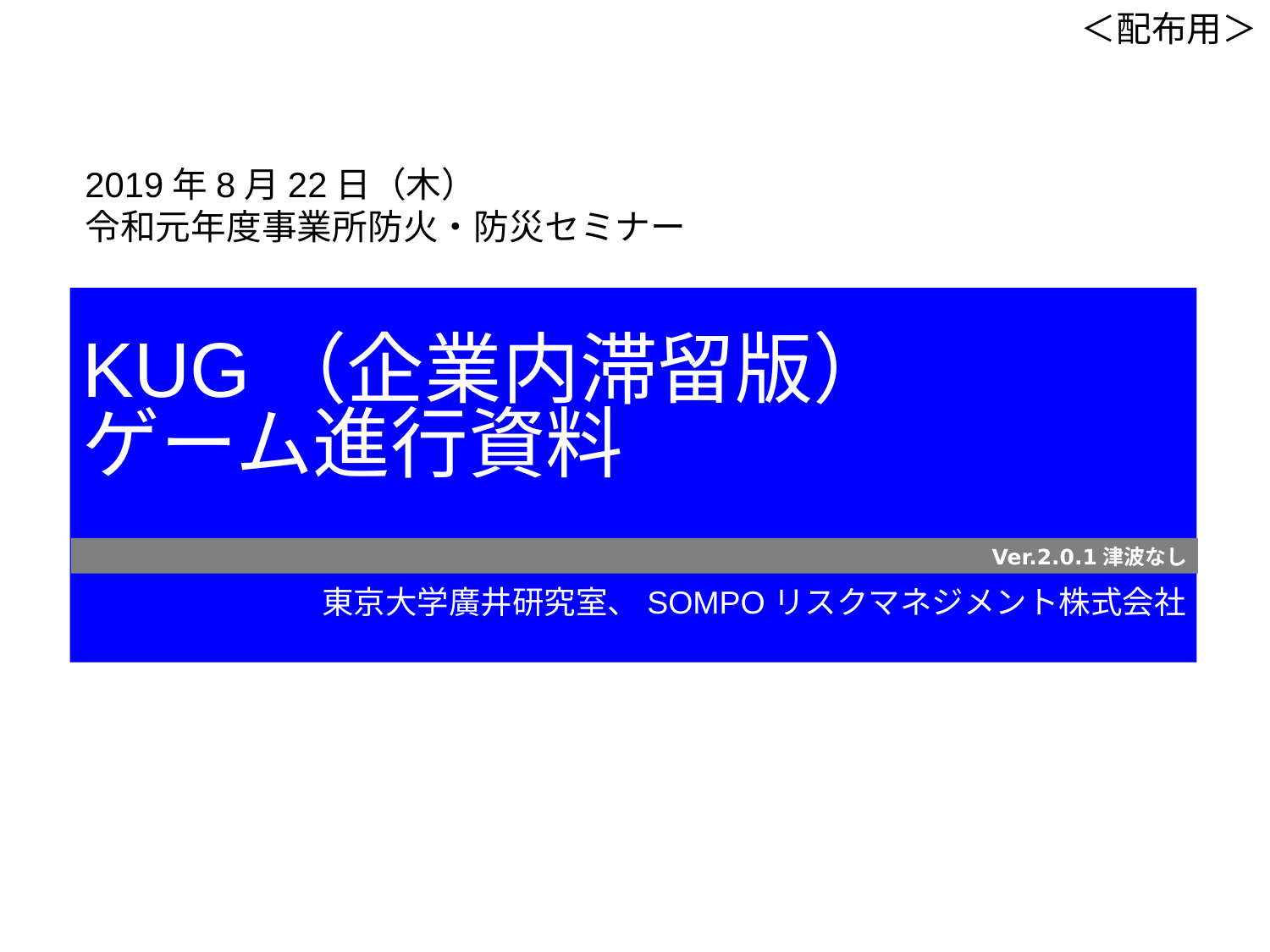

＜配布用＞
2019年8月22日（木）
令和元年度事業所防火・防災セミナー

KUG（企業内滞留版）
ゲーム進行資料
Ver.2.0.1津波なし

東京大学廣井研究室、SOMPOリスクマネジメント株式会社